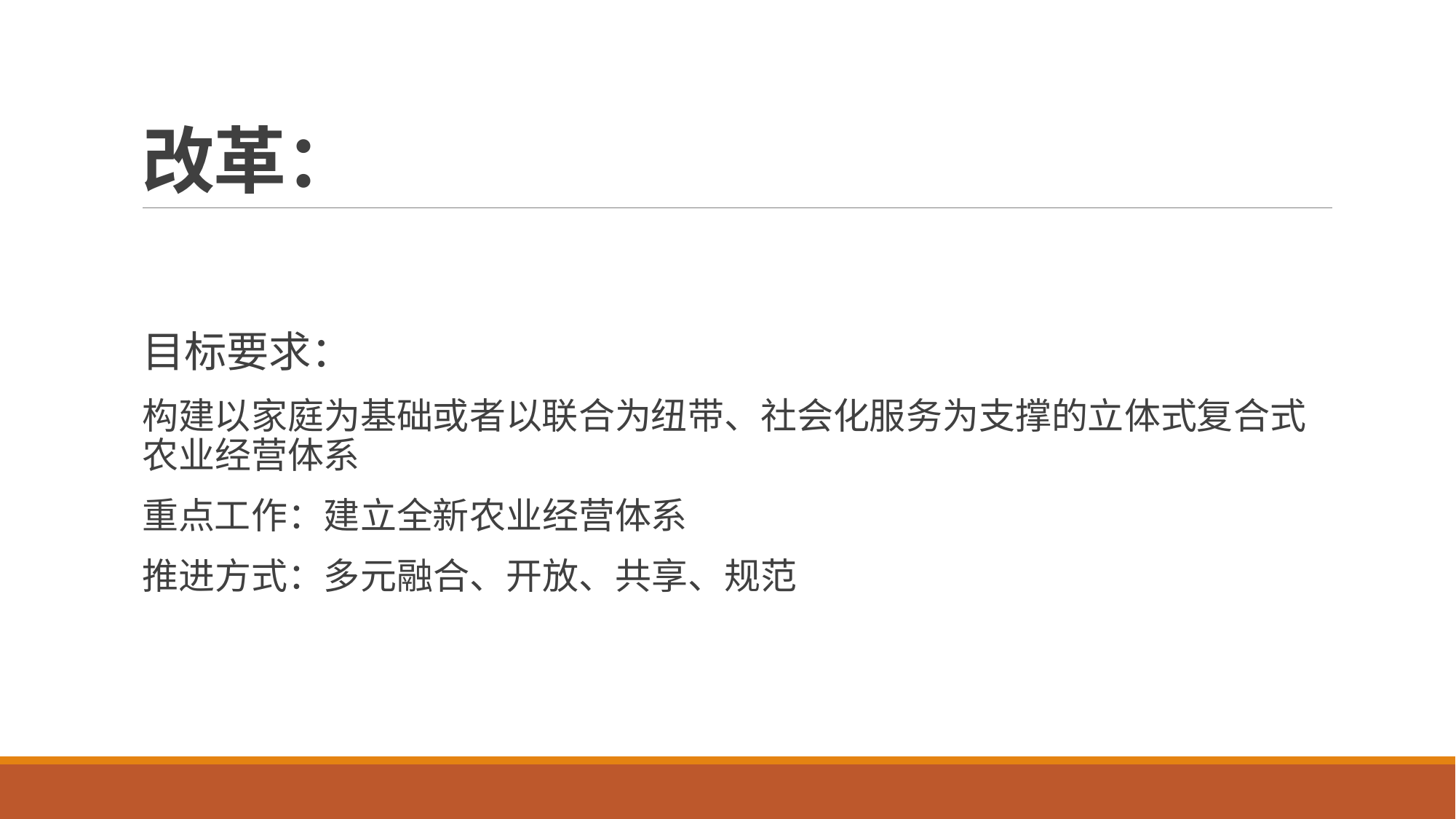

# 改革：
目标要求：
构建以家庭为基础或者以联合为纽带、社会化服务为支撑的立体式复合式农业经营体系
重点工作：建立全新农业经营体系
推进方式：多元融合、开放、共享、规范